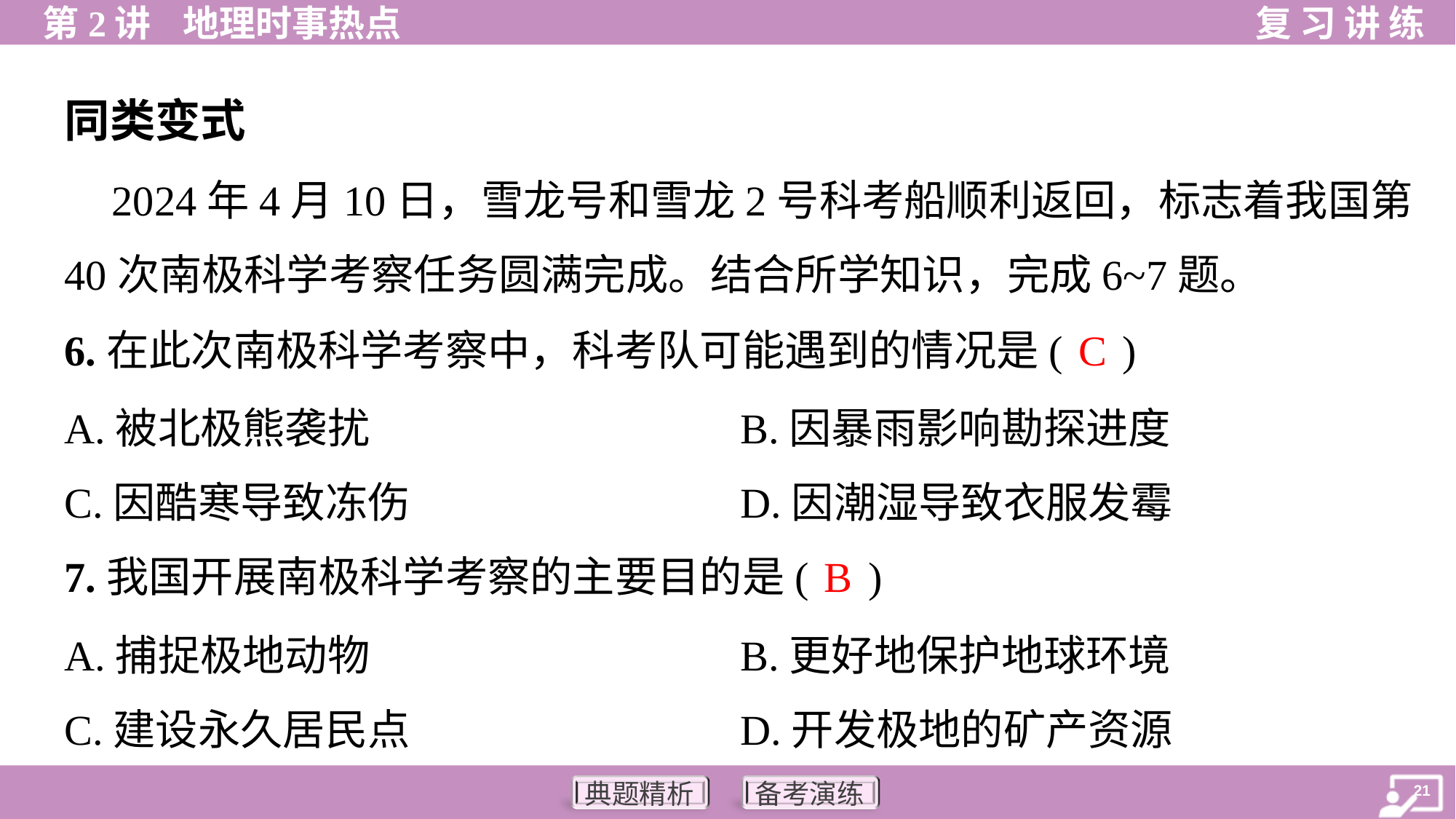

同类变式
    2024年4月10日，雪龙号和雪龙2号科考船顺利返回，标志着我国第
40次南极科学考察任务圆满完成。结合所学知识，完成6~7题。
C
6.在此次南极科学考察中，科考队可能遇到的情况是(     )
A.被北极熊袭扰	B.因暴雨影响勘探进度
C.因酷寒导致冻伤	D.因潮湿导致衣服发霉
B
7.我国开展南极科学考察的主要目的是(     )
A.捕捉极地动物	B.更好地保护地球环境
C.建设永久居民点	D.开发极地的矿产资源